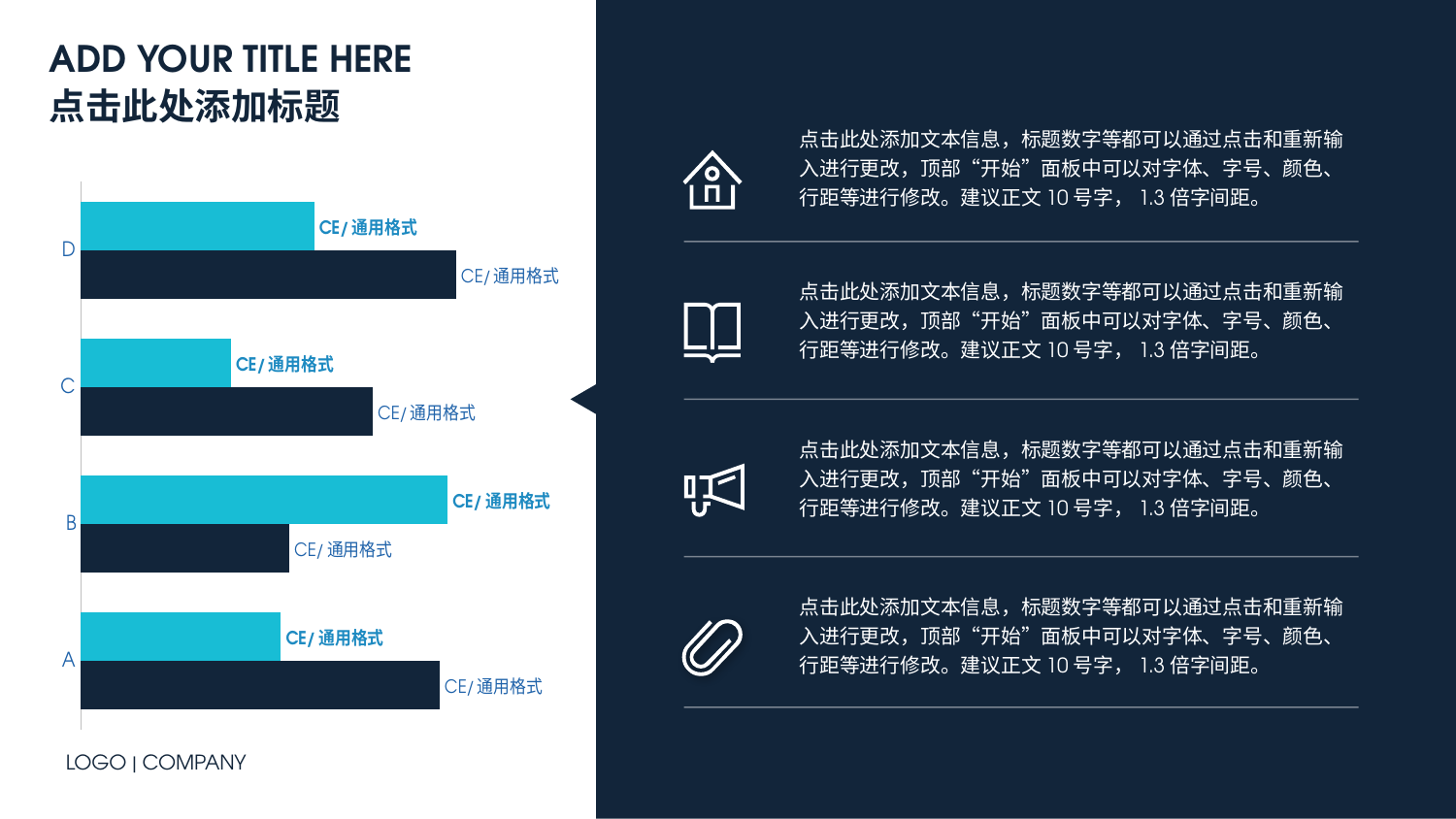

ADD YOUR TITLE HERE
点击此处添加标题
点击此处添加文本信息，标题数字等都可以通过点击和重新输入进行更改，顶部“开始”面板中可以对字体、字号、颜色、行距等进行修改。建议正文10号字，1.3倍字间距。

### Chart

| Category | Q1 | Q2 |
|---|---|---|
| A | 4.3 | 2.4 |
| B | 2.5 | 4.4 |
| C | 3.5 | 1.8 |
| D | 4.5 | 2.8 |
点击此处添加文本信息，标题数字等都可以通过点击和重新输入进行更改，顶部“开始”面板中可以对字体、字号、颜色、行距等进行修改。建议正文10号字，1.3倍字间距。

点击此处添加文本信息，标题数字等都可以通过点击和重新输入进行更改，顶部“开始”面板中可以对字体、字号、颜色、行距等进行修改。建议正文10号字，1.3倍字间距。

点击此处添加文本信息，标题数字等都可以通过点击和重新输入进行更改，顶部“开始”面板中可以对字体、字号、颜色、行距等进行修改。建议正文10号字，1.3倍字间距。

LOGO | COMPANY